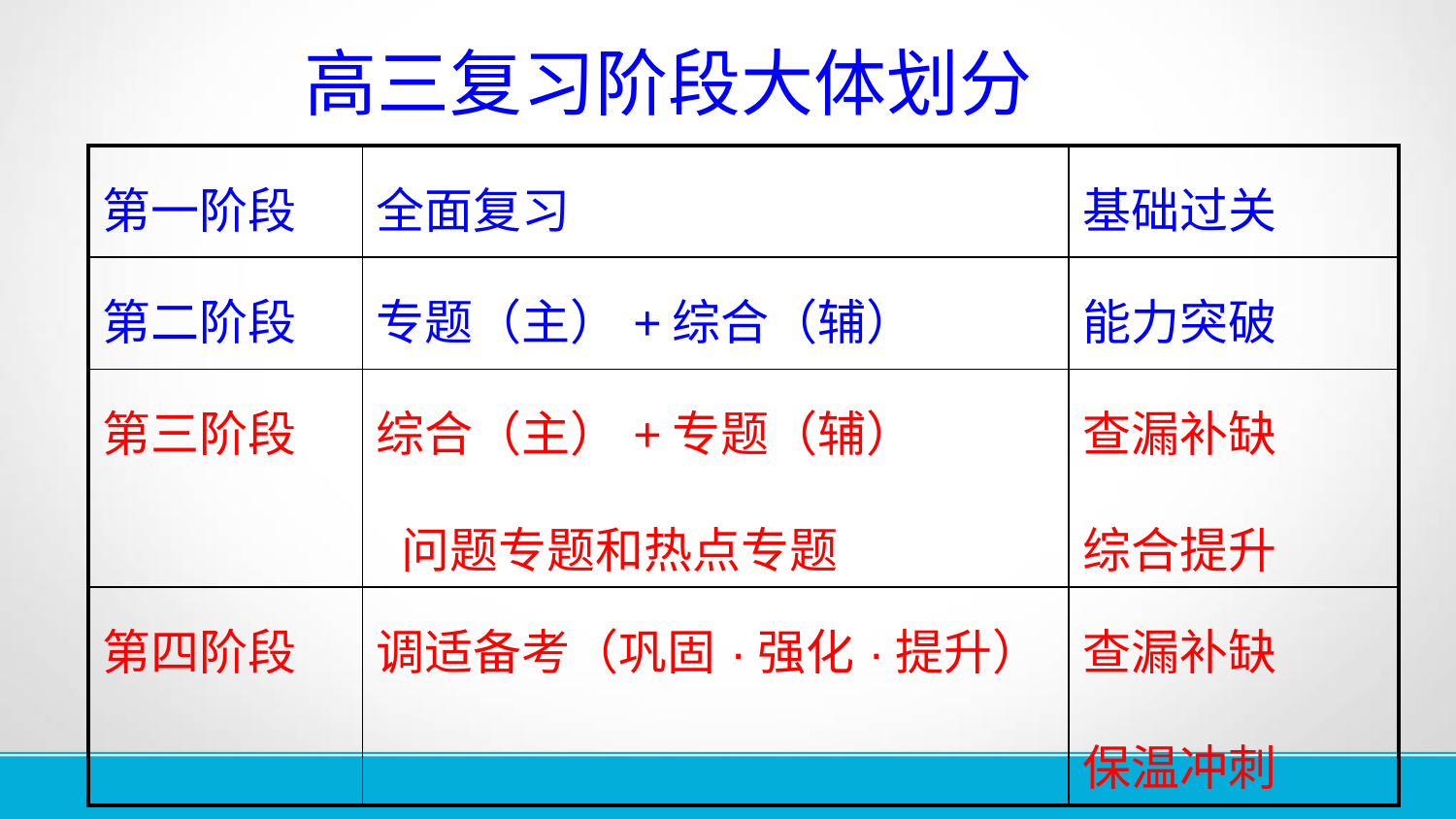

高三复习阶段大体划分
| 第一阶段 | 全面复习 | 基础过关 |
| --- | --- | --- |
| 第二阶段 | 专题（主）+综合（辅） | 能力突破 |
| 第三阶段 | 综合（主）+专题（辅） 问题专题和热点专题 | 查漏补缺 综合提升 |
| 第四阶段 | 调适备考（巩固·强化·提升） | 查漏补缺 保温冲刺 |